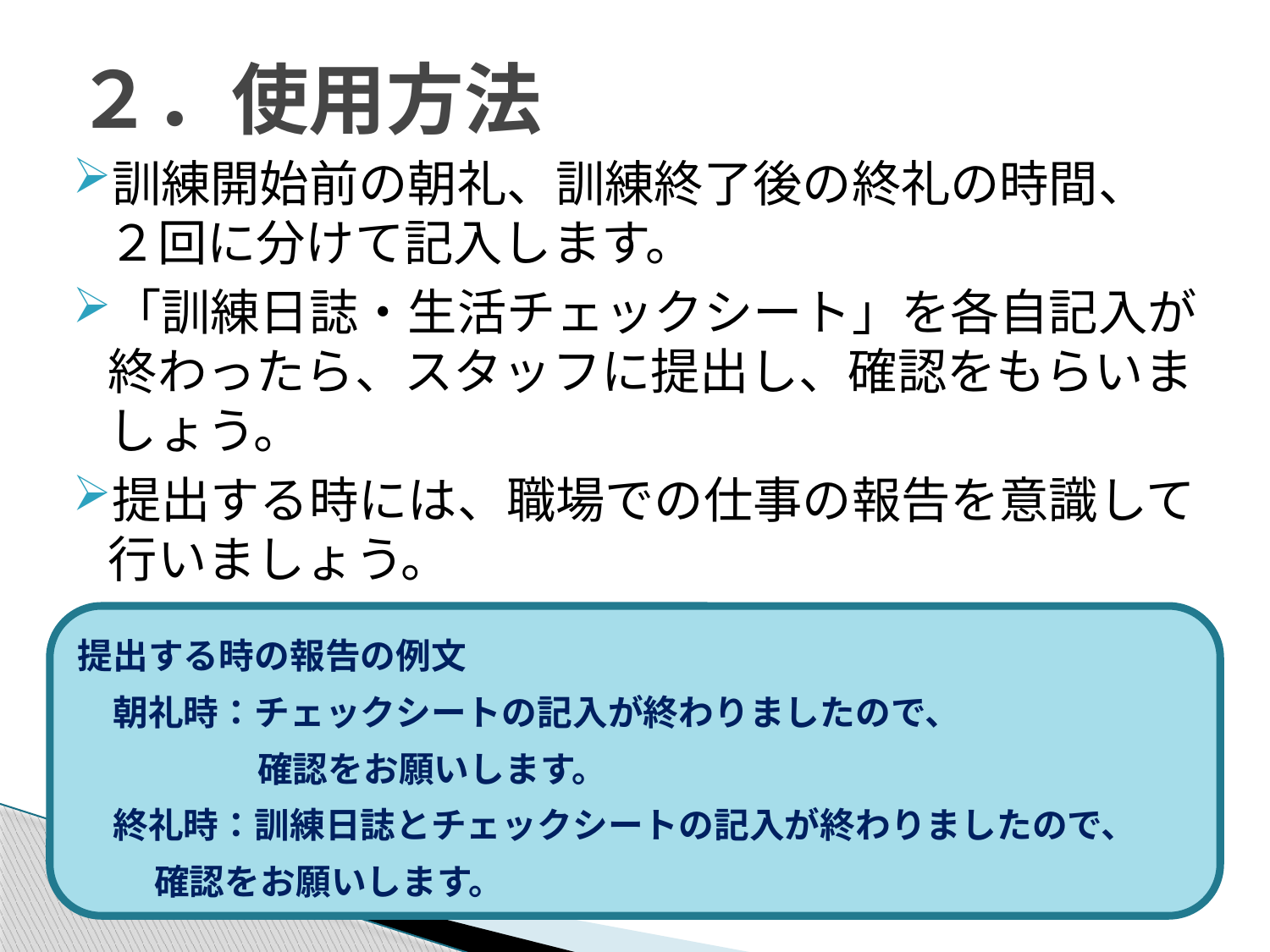

# ２．使用方法
訓練開始前の朝礼、訓練終了後の終礼の時間、
２回に分けて記入します。
「訓練日誌・生活チェックシート」を各自記入が終わったら、スタッフに提出し、確認をもらいましょう。
提出する時には、職場での仕事の報告を意識して行いましょう。
提出する時の報告の例文
　朝礼時：チェックシートの記入が終わりましたので、
確認をお願いします。
　終礼時：訓練日誌とチェックシートの記入が終わりましたので、
確認をお願いします。